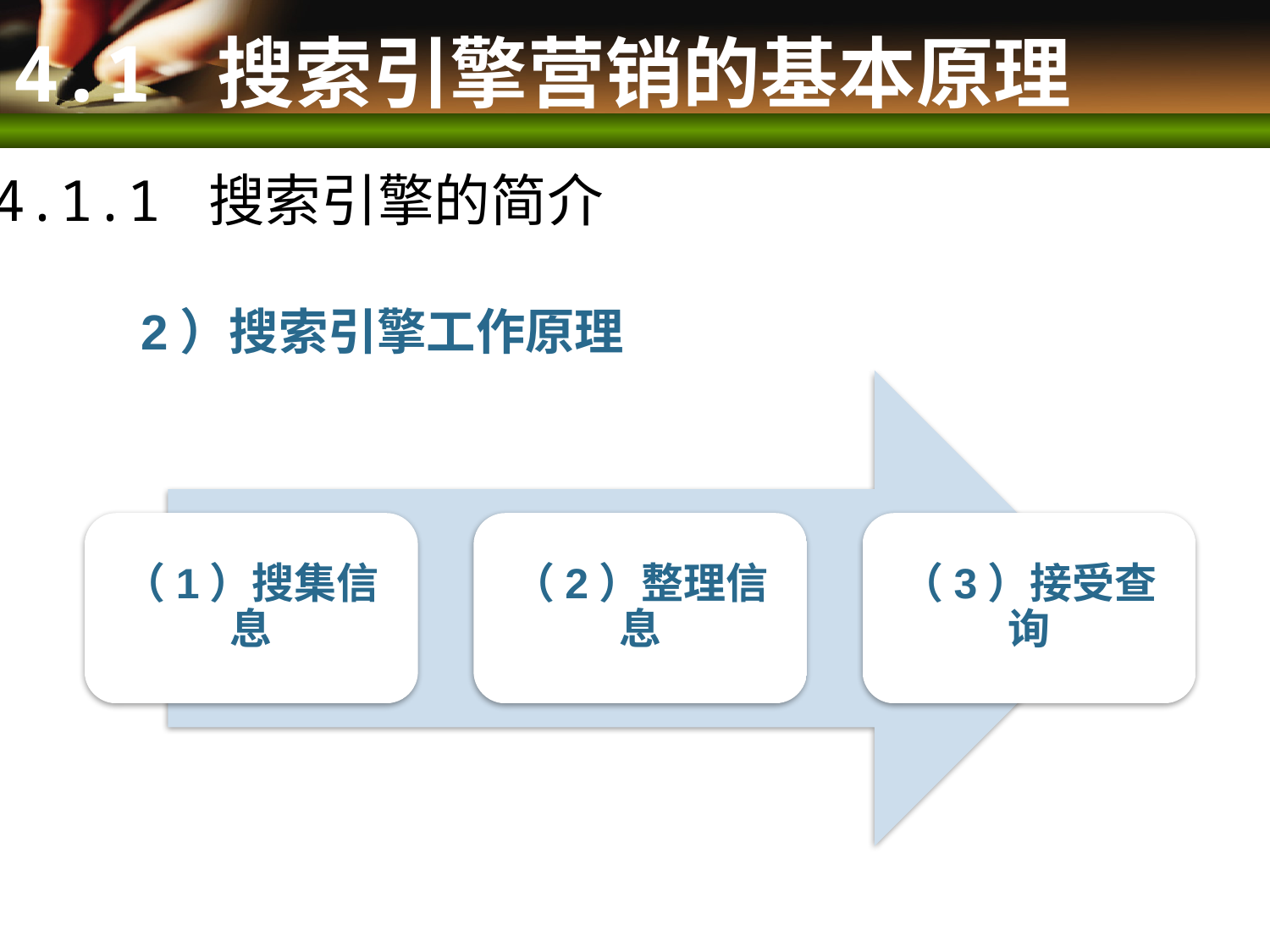

# 4.1 搜索引擎营销的基本原理
4.1.1 搜索引擎的简介
 2）搜索引擎工作原理
（1）搜集信息
（2）整理信息
（3）接受查询